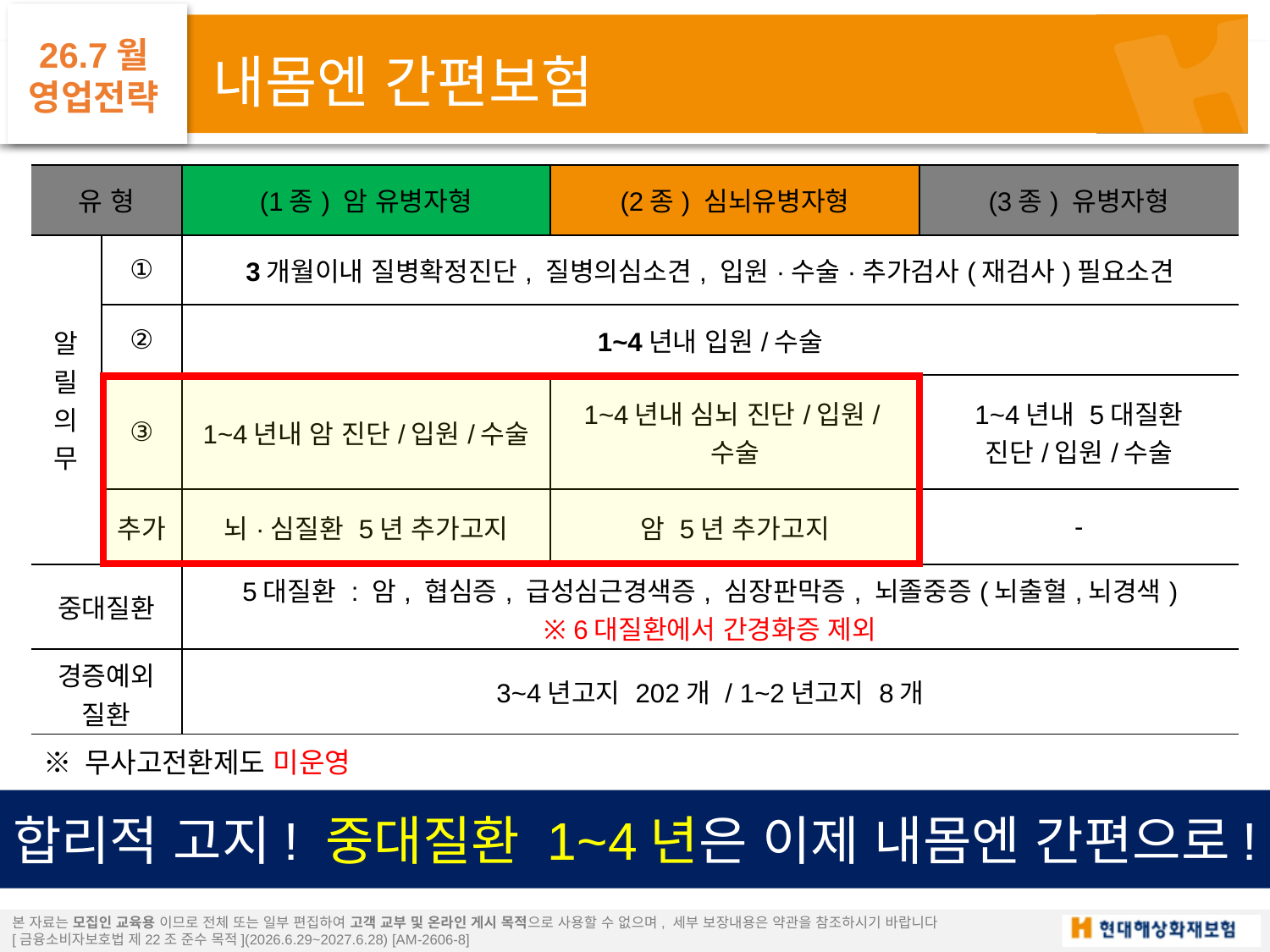

26.7월
영업전략
내몸엔 간편보험
| 유 형 |  | (1종) 암 유병자형 | (2종) 심뇌유병자형 | (3종) 유병자형 |
| --- | --- | --- | --- | --- |
| 알 릴 의 무 | ① | 3개월이내 질병확정진단, 질병의심소견, 입원·수술·추가검사(재검사)필요소견 |  |  |
|  | ② | 1~4년내 입원/수술 |  |  |
|  | ③ | 1~4년내 암 진단/입원/수술 | 1~4년내 심뇌 진단/입원/수술 | 1~4년내 5대질환 진단/입원/수술 |
|  | 추가 | 뇌·심질환 5년 추가고지 | 암 5년 추가고지 | - |
| 중대질환 |  | 5대질환 : 암, 협심증, 급성심근경색증, 심장판막증, 뇌졸중증(뇌출혈,뇌경색) ※ 6대질환에서 간경화증 제외 |  |  |
| 경증예외 질환 |  | 3~4년고지 202개 / 1~2년고지 8개 |  |  |

※ 무사고전환제도 미운영
합리적 고지! 중대질환 1~4년은 이제 내몸엔 간편으로!